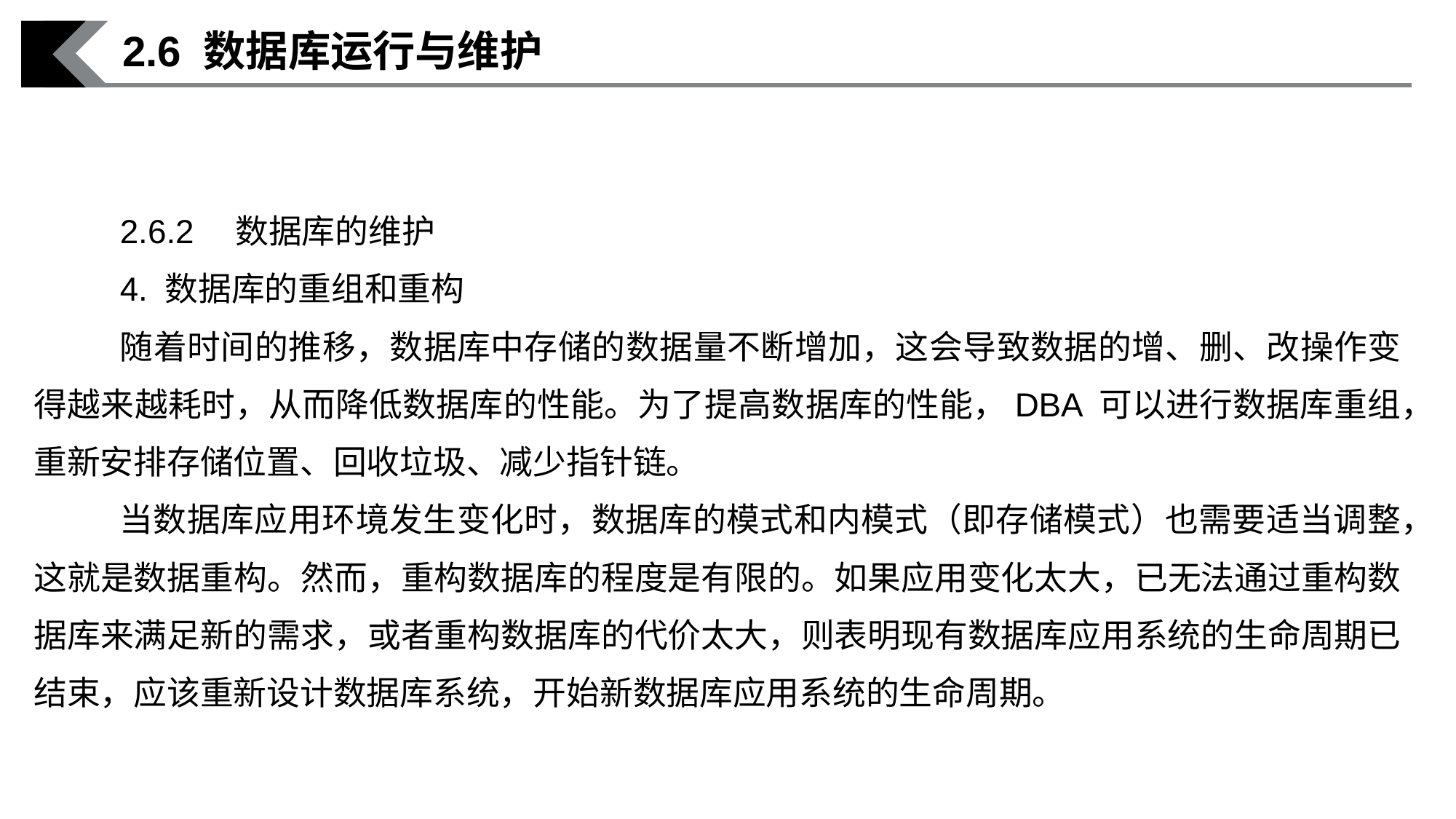

2.6 数据库运行与维护
2.6.2　数据库的维护
4. 数据库的重组和重构
随着时间的推移，数据库中存储的数据量不断增加，这会导致数据的增、删、改操作变得越来越耗时，从而降低数据库的性能。为了提高数据库的性能，DBA 可以进行数据库重组，重新安排存储位置、回收垃圾、减少指针链。
当数据库应用环境发生变化时，数据库的模式和内模式（即存储模式）也需要适当调整，这就是数据重构。然而，重构数据库的程度是有限的。如果应用变化太大，已无法通过重构数据库来满足新的需求，或者重构数据库的代价太大，则表明现有数据库应用系统的生命周期已结束，应该重新设计数据库系统，开始新数据库应用系统的生命周期。